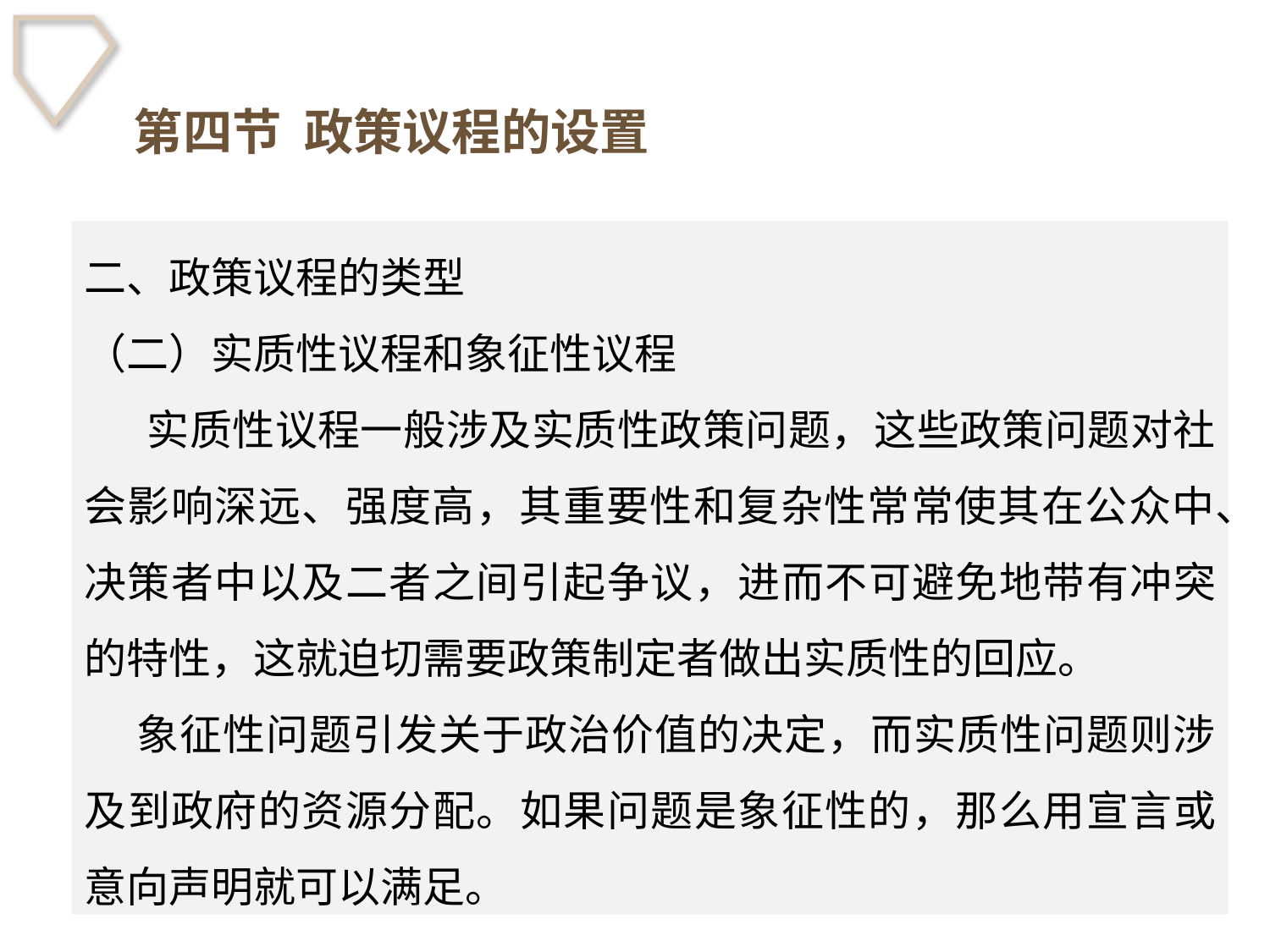

第四节  政策议程的设置
二、政策议程的类型
（二）实质性议程和象征性议程
　  实质性议程一般涉及实质性政策问题，这些政策问题对社会影响深远、强度高，其重要性和复杂性常常使其在公众中、决策者中以及二者之间引起争议，进而不可避免地带有冲突的特性，这就迫切需要政策制定者做出实质性的回应。
    象征性问题引发关于政治价值的决定，而实质性问题则涉及到政府的资源分配。如果问题是象征性的，那么用宣言或意向声明就可以满足。